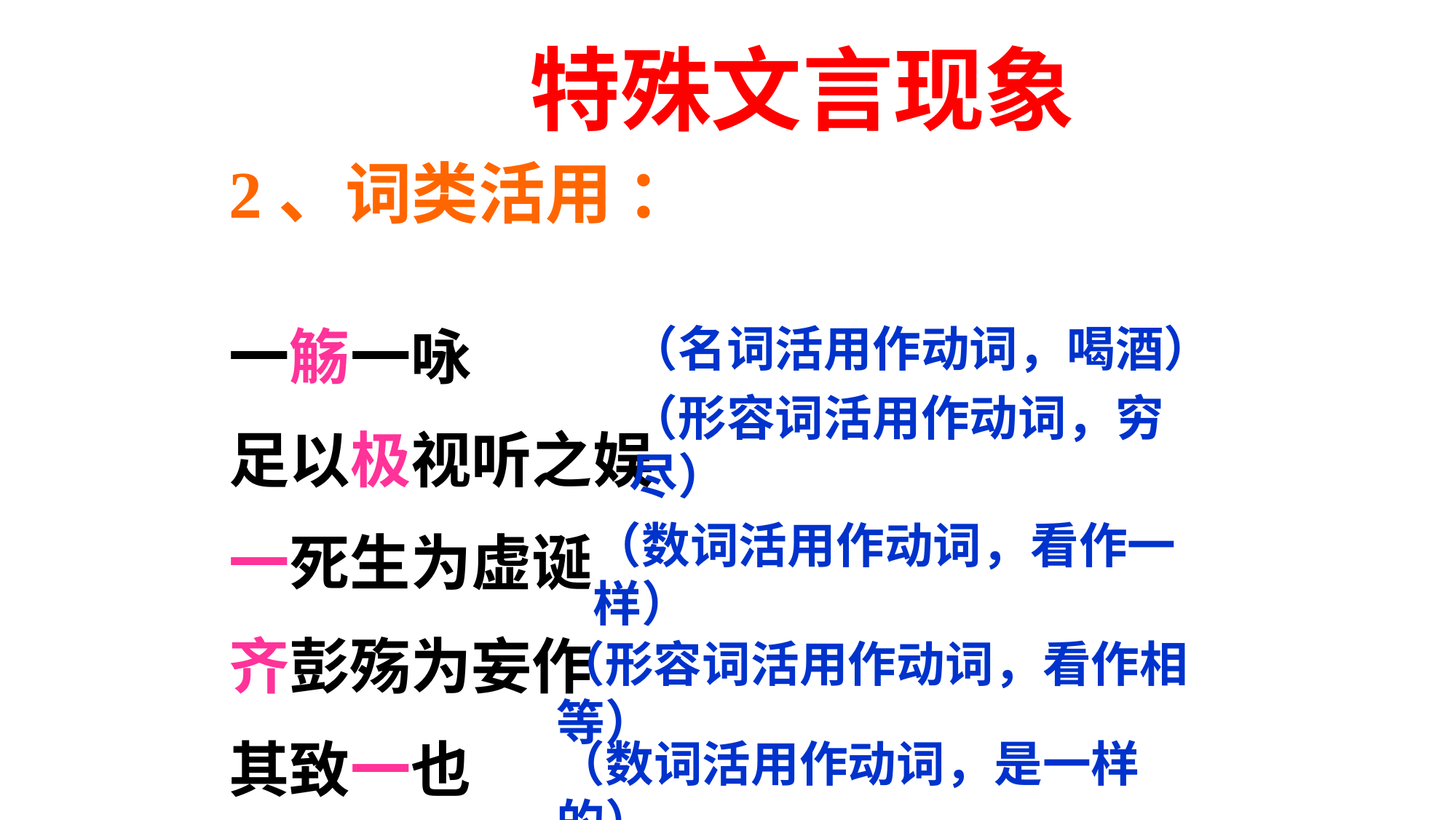

特殊文言现象
2、词类活用 ：

一觞一咏
足以极视听之娱
一死生为虚诞
齐彭殇为妄作
其致一也
（名词活用作动词，喝酒）
（形容词活用作动词，穷尽）

（数词活用作动词，看作一样）
（形容词活用作动词，看作相等）
（数词活用作动词，是一样的）